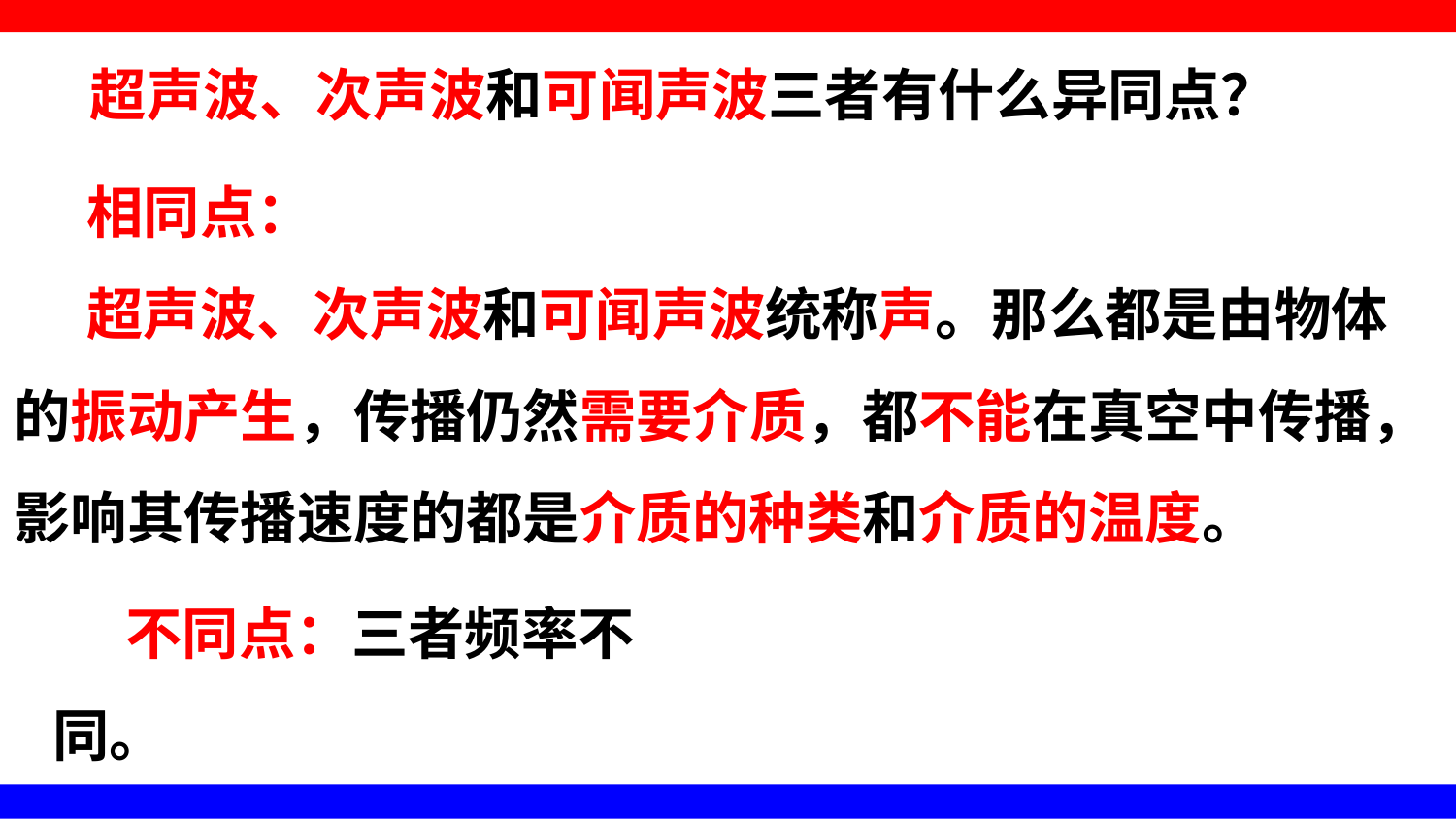

超声波、次声波和可闻声波三者有什么异同点？
相同点：
超声波、次声波和可闻声波统称声。那么都是由物体的振动产生，传播仍然需要介质，都不能在真空中传播，影响其传播速度的都是介质的种类和介质的温度。
不同点：三者频率不同。